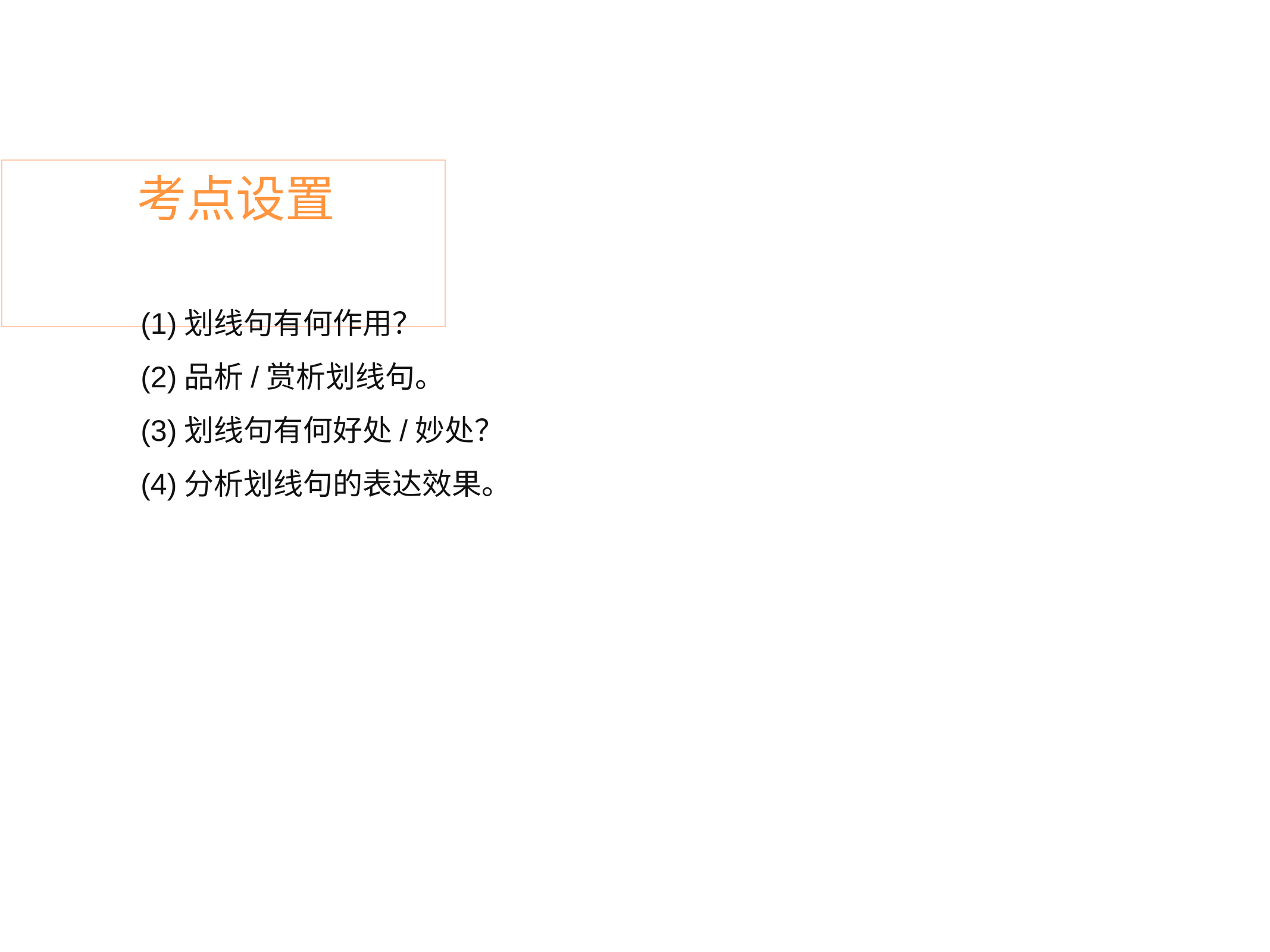

# 考点设置
(1)划线句有何作用？  (2)品析/赏析划线句。
(3)划线句有何好处/妙处？  (4)分析划线句的表达效果。